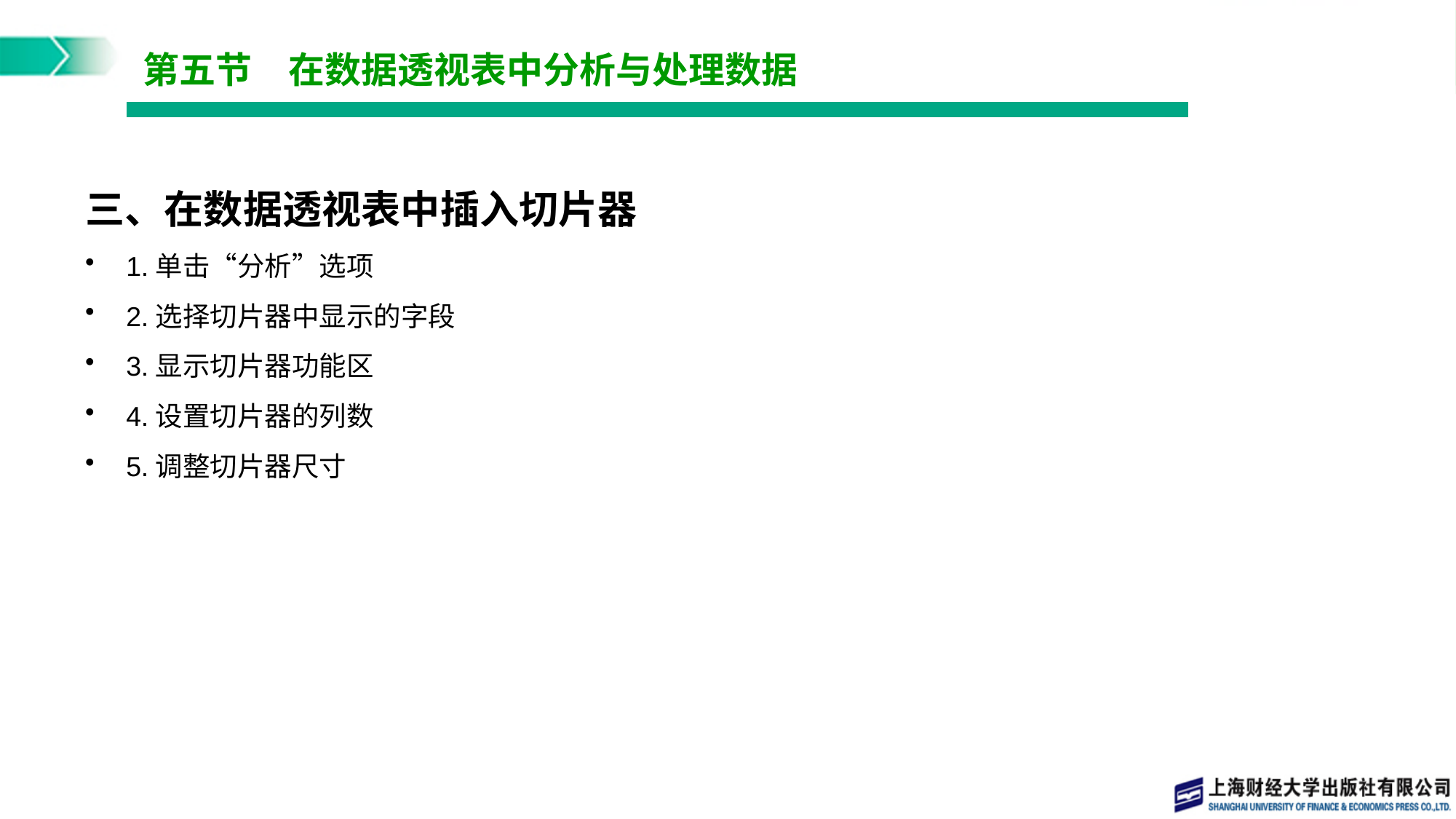

# 第五节　在数据透视表中分析与处理数据
三、在数据透视表中插入切片器
1.单击“分析”选项
2.选择切片器中显示的字段
3.显示切片器功能区
4.设置切片器的列数
5.调整切片器尺寸